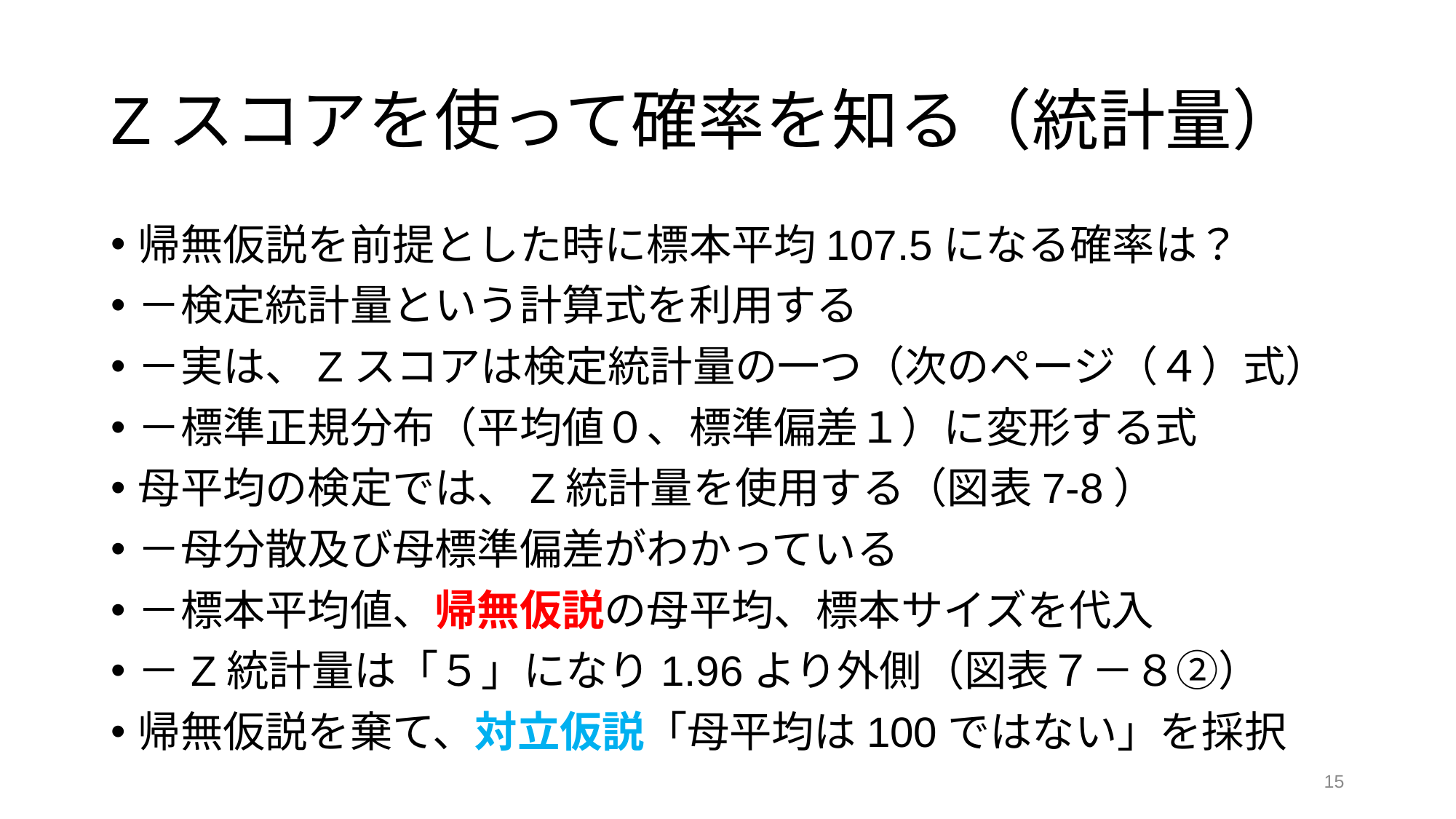

# Zスコアを使って確率を知る（統計量）
帰無仮説を前提とした時に標本平均107.5になる確率は？
－検定統計量という計算式を利用する
－実は、Zスコアは検定統計量の一つ（次のページ（４）式）
－標準正規分布（平均値０、標準偏差１）に変形する式
母平均の検定では、Z統計量を使用する（図表7-8）
－母分散及び母標準偏差がわかっている
－標本平均値、帰無仮説の母平均、標本サイズを代入
－Z統計量は「５」になり1.96より外側（図表７－８②）
帰無仮説を棄て、対立仮説「母平均は100ではない」を採択

15